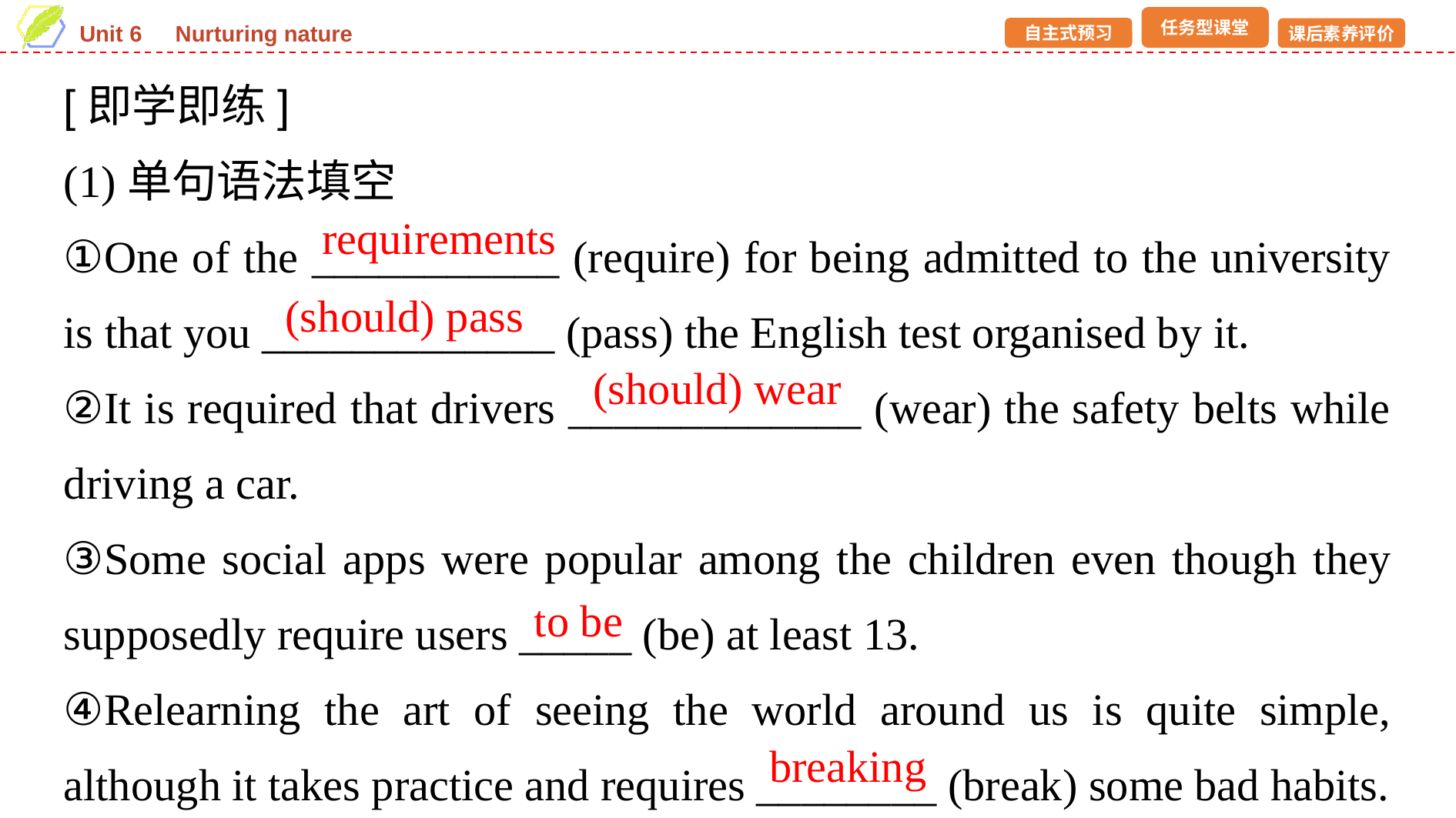

[即学即练]
(1)单句语法填空
①One of the ___________ (require) for being admitted to the university is that you _____________ (pass) the English test organised by it.
②It is required that drivers _____________ (wear) the safety belts while driving a car.
③Some social apps were popular among the children even though they supposedly require users _____ (be) at least 13.
④Relearning the art of seeing the world around us is quite simple, although it takes practice and requires ________ (break) some bad habits.
requirements
(should) pass
(should) wear
to be
 breaking